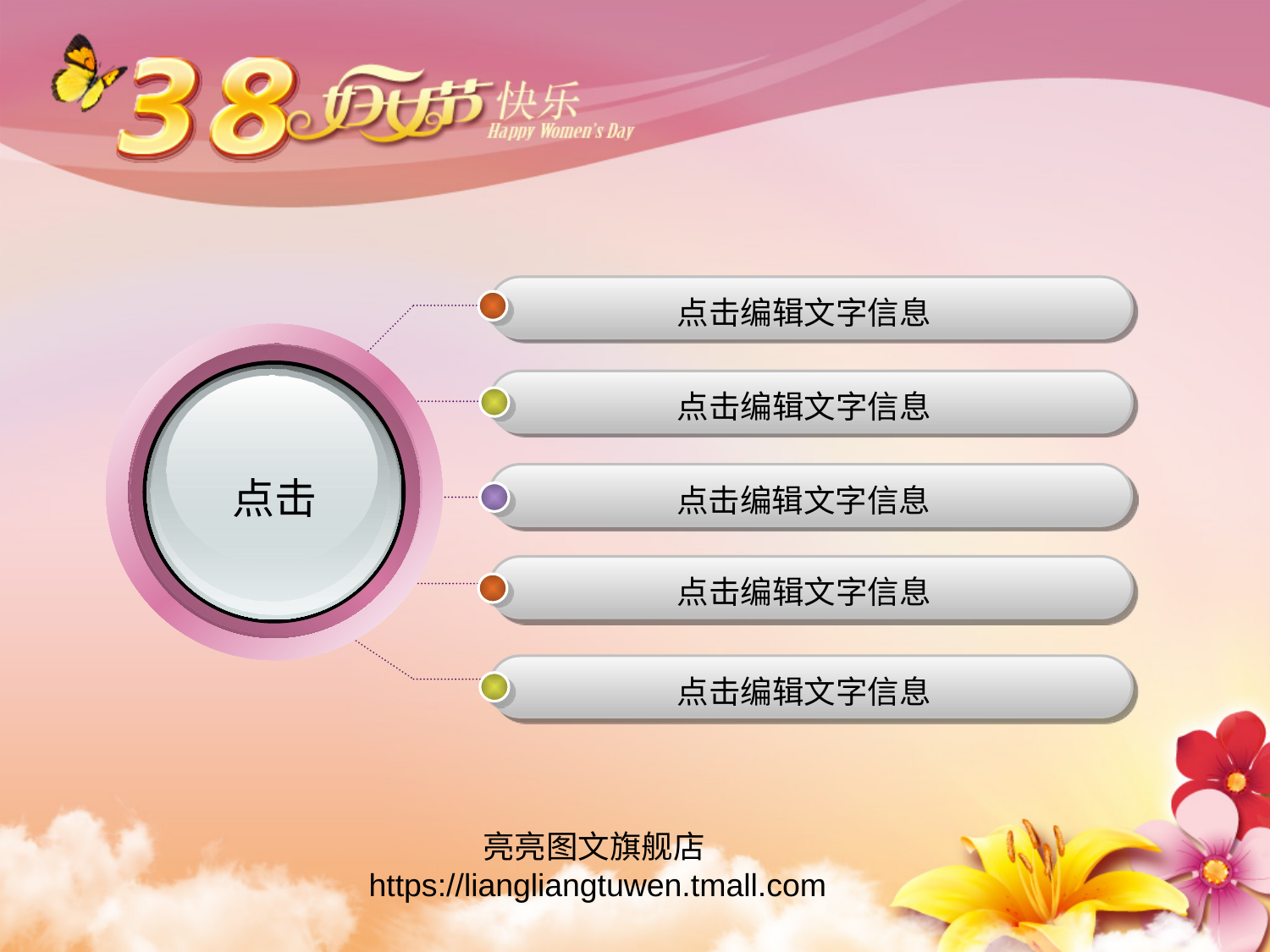

点击编辑文字信息

点击编辑文字信息

点击
点击编辑文字信息

点击编辑文字信息

点击编辑文字信息

亮亮图文旗舰店  https://liangliangtuwen.tmall.com